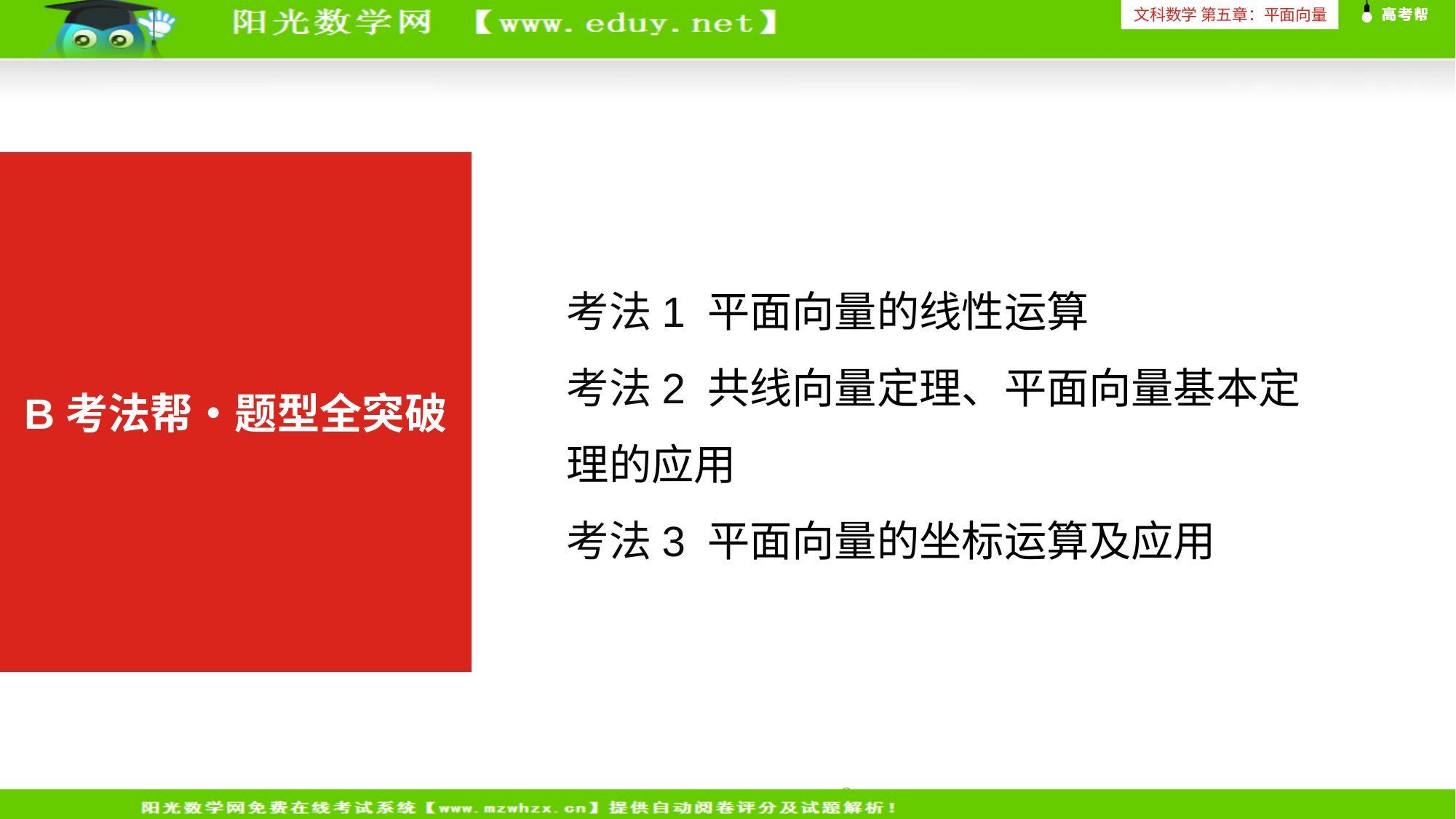

文科数学 第五章：平面向量
考法1 平面向量的线性运算
考法2 共线向量定理、平面向量基本定理的应用
考法3 平面向量的坐标运算及应用
B考法帮•题型全突破